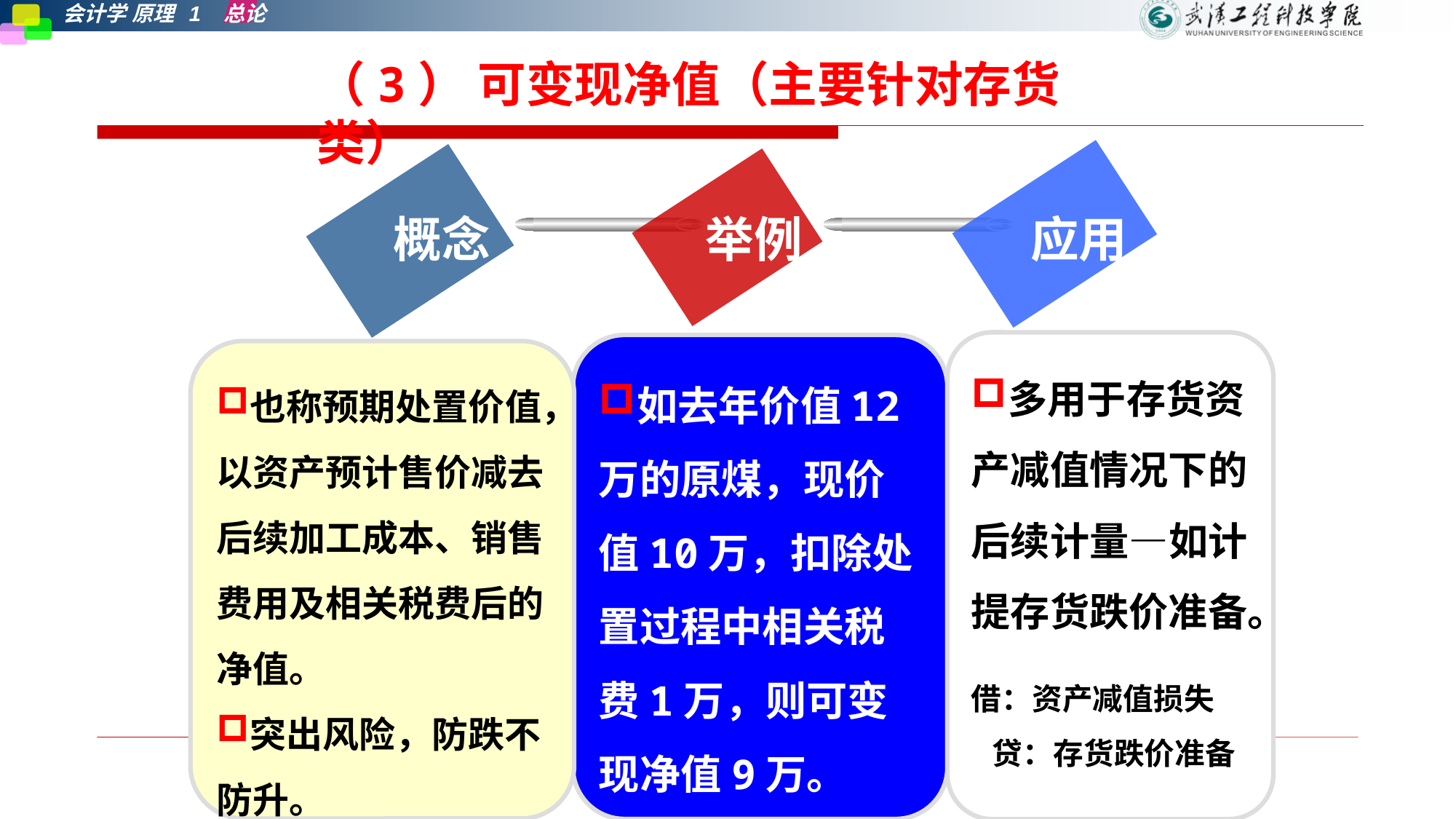

（3） 可变现净值（主要针对存货类）

概念
举例
应用

多用于存货资产减值情况下的后续计量—如计提存货跌价准备。

借：资产减值损失
  贷：存货跌价准备
如去年价值12万的原煤，现价值10万，扣除处置过程中相关税费1万，则可变现净值9万。
也称预期处置价值，以资产预计售价减去后续加工成本、销售费用及相关税费后的净值。
突出风险，防跌不防升。